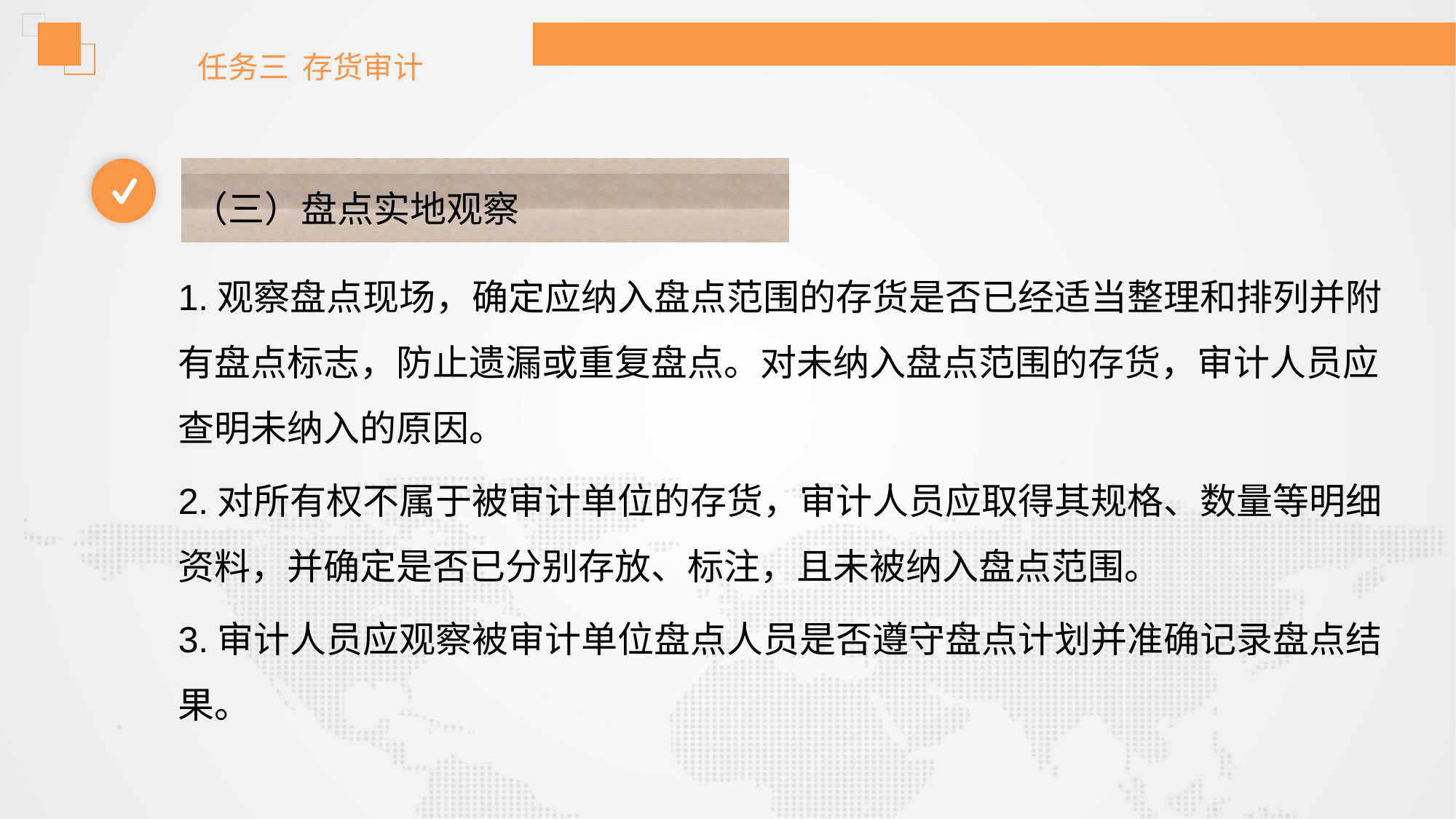

任务三  存货审计

（三）盘点实地观察
1.观察盘点现场，确定应纳入盘点范围的存货是否已经适当整理和排列并附有盘点标志，防止遗漏或重复盘点。对未纳入盘点范围的存货，审计人员应查明未纳入的原因。
2.对所有权不属于被审计单位的存货，审计人员应取得其规格、数量等明细资料，并确定是否已分别存放、标注，且未被纳入盘点范围。
3.审计人员应观察被审计单位盘点人员是否遵守盘点计划并准确记录盘点结果。